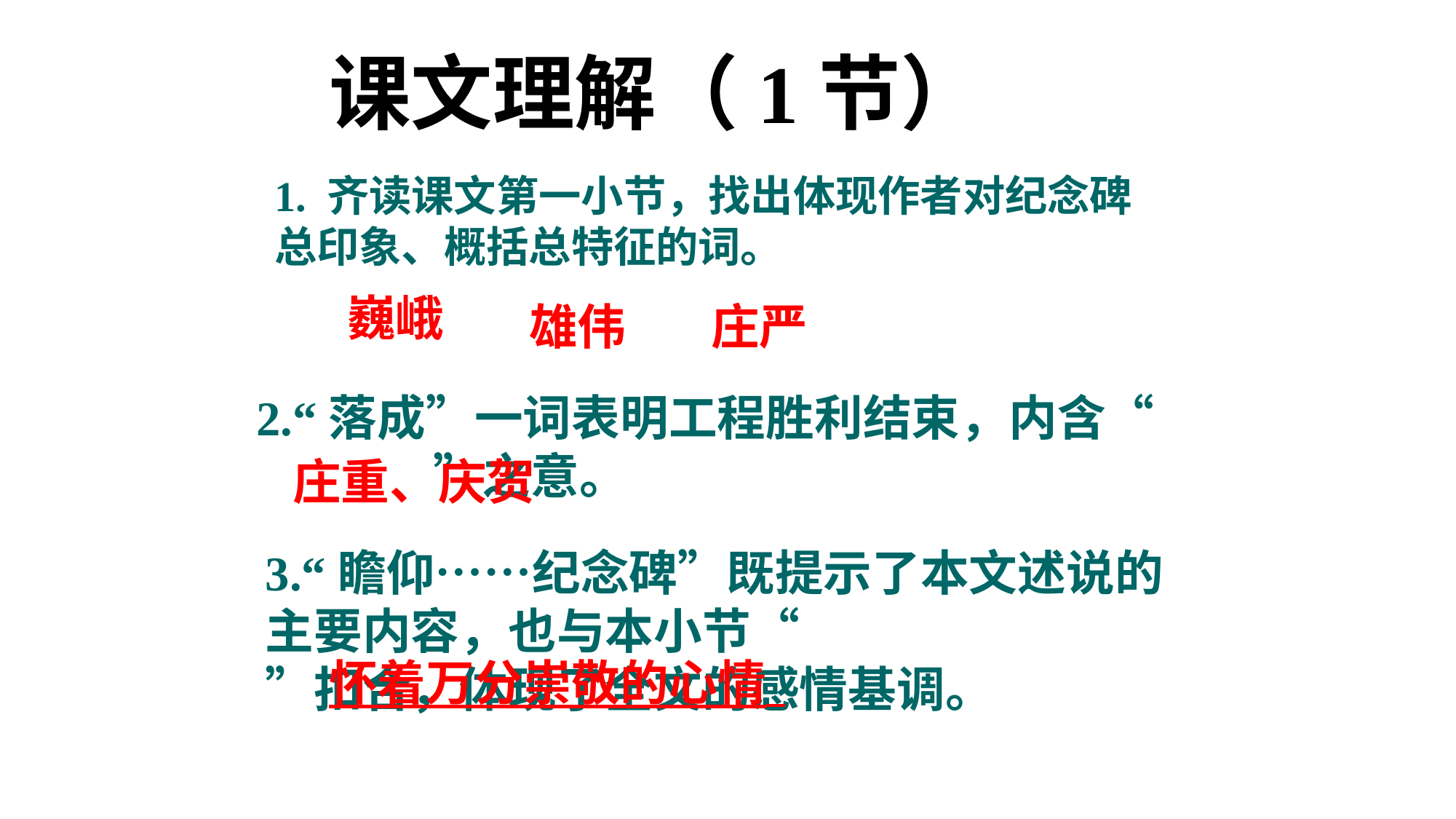

课文理解（1节）
1. 齐读课文第一小节，找出体现作者对纪念碑总印象、概括总特征的词。

巍峨
雄伟
庄严
2.“落成”一词表明工程胜利结束，内含“                     ”之意。
庄重、庆贺
3.“瞻仰……纪念碑”既提示了本文述说的主要内容，也与本小节“                                    ”扣合，体现了全文的感情基调。
怀着万分崇敬的心情